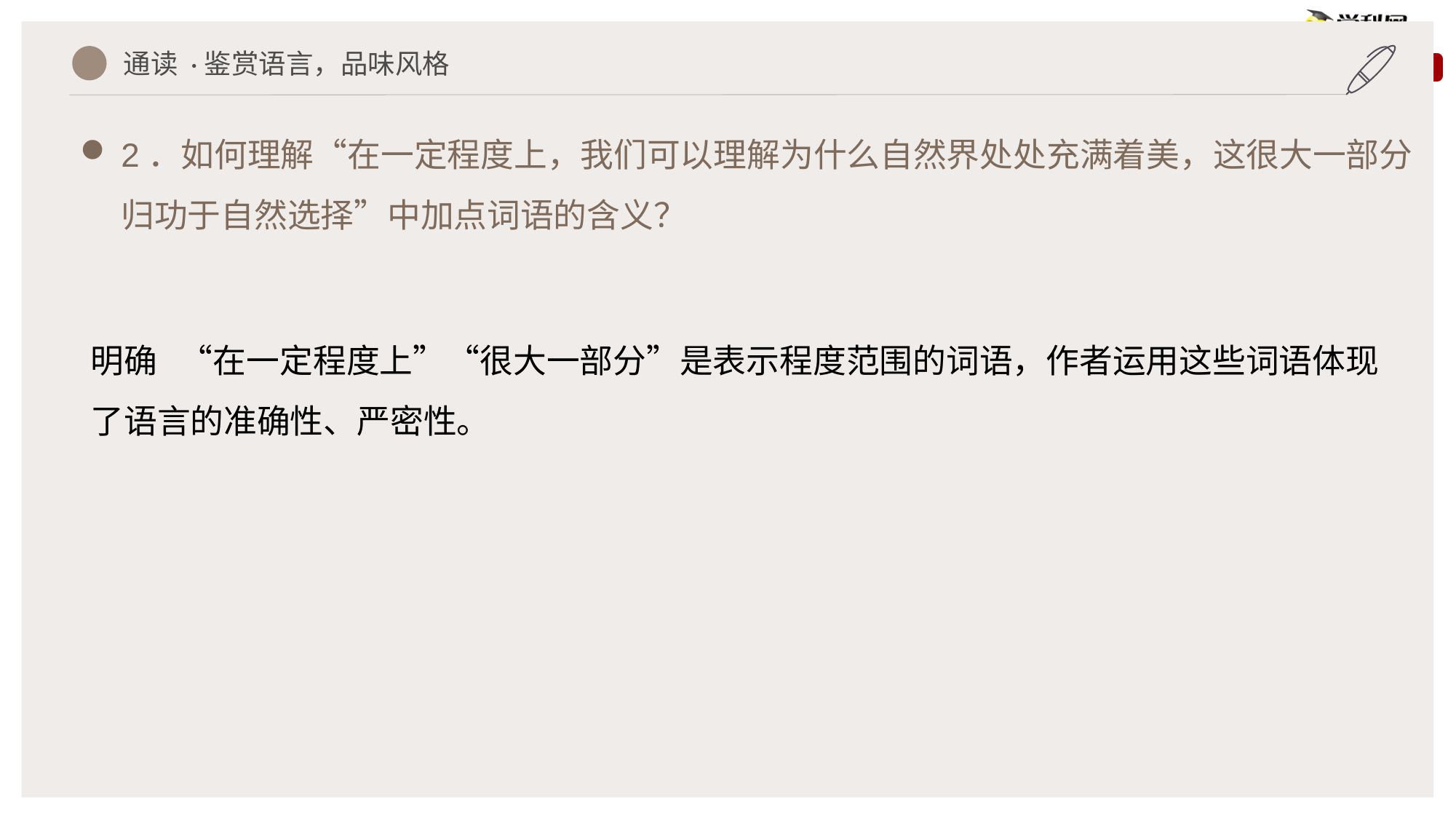

通读 ·鉴赏语言，品味风格

2．如何理解“在一定程度上，我们可以理解为什么自然界处处充满着美，这很大一部分归功于自然选择”中加点词语的含义？
明确   “在一定程度上”“很大一部分”是表示程度范围的词语，作者运用这些词语体现了语言的准确性、严密性。